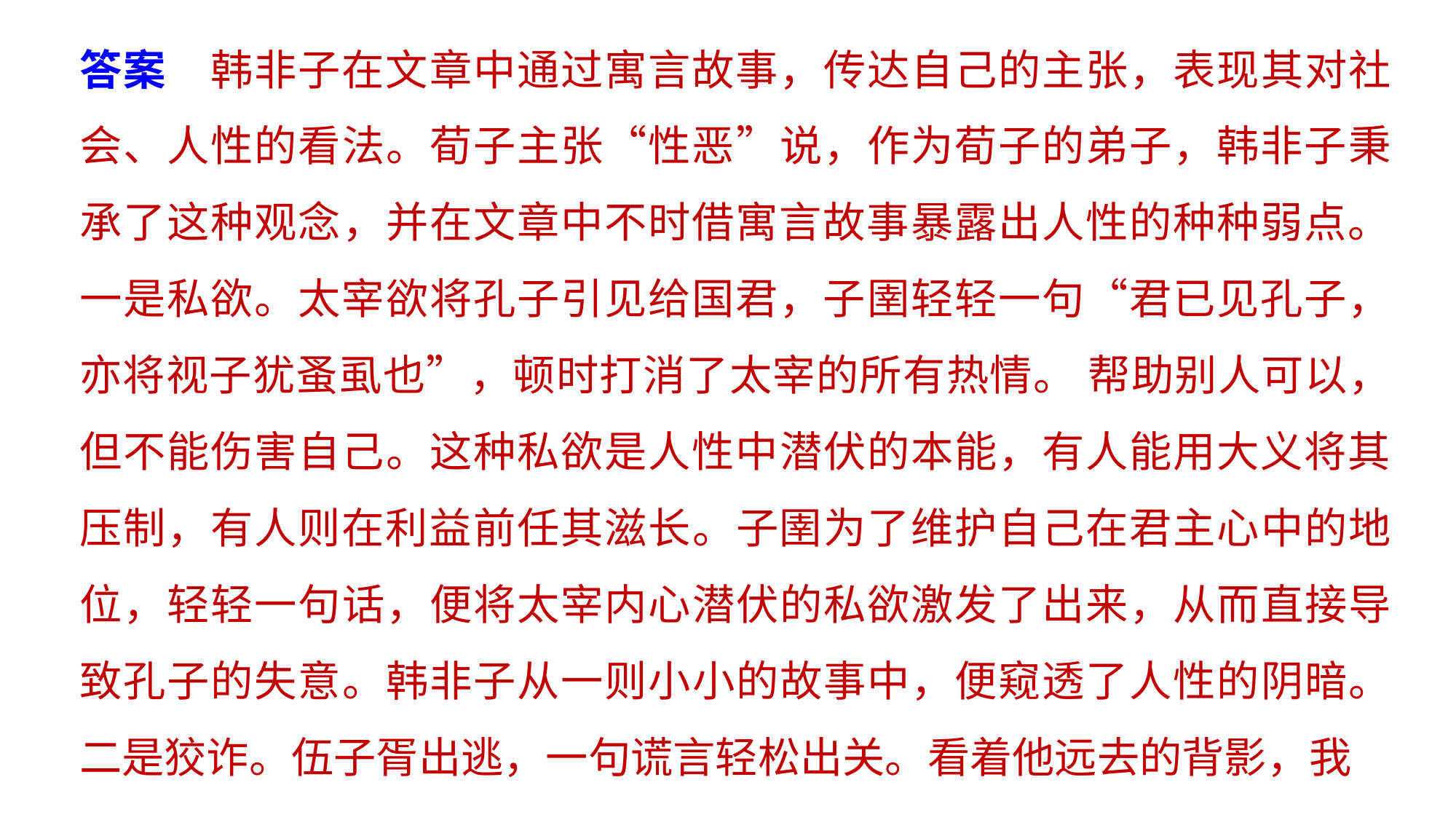

答案　韩非子在文章中通过寓言故事，传达自己的主张，表现其对社会、人性的看法。荀子主张“性恶”说，作为荀子的弟子，韩非子秉承了这种观念，并在文章中不时借寓言故事暴露出人性的种种弱点。 一是私欲。太宰欲将孔子引见给国君，子圉轻轻一句“君已见孔子，亦将视子犹蚤虱也”，顿时打消了太宰的所有热情。 帮助别人可以，但不能伤害自己。这种私欲是人性中潜伏的本能，有人能用大义将其压制，有人则在利益前任其滋长。子圉为了维护自己在君主心中的地位，轻轻一句话，便将太宰内心潜伏的私欲激发了出来，从而直接导致孔子的失意。韩非子从一则小小的故事中，便窥透了人性的阴暗。 二是狡诈。伍子胥出逃，一句谎言轻松出关。看着他远去的背影，我